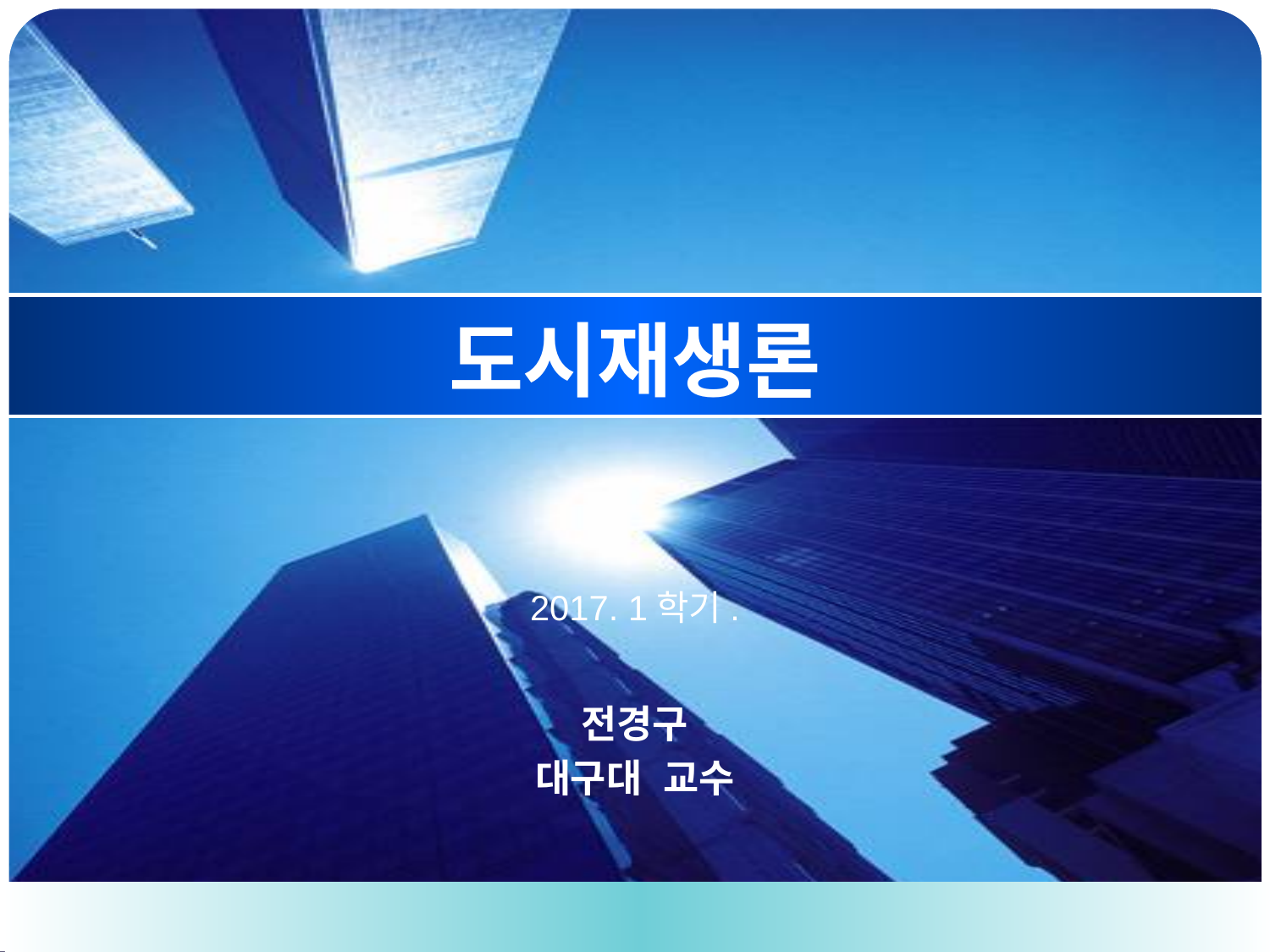

# 도시재생론
2017. 1학기.
전경구
대구대  교수